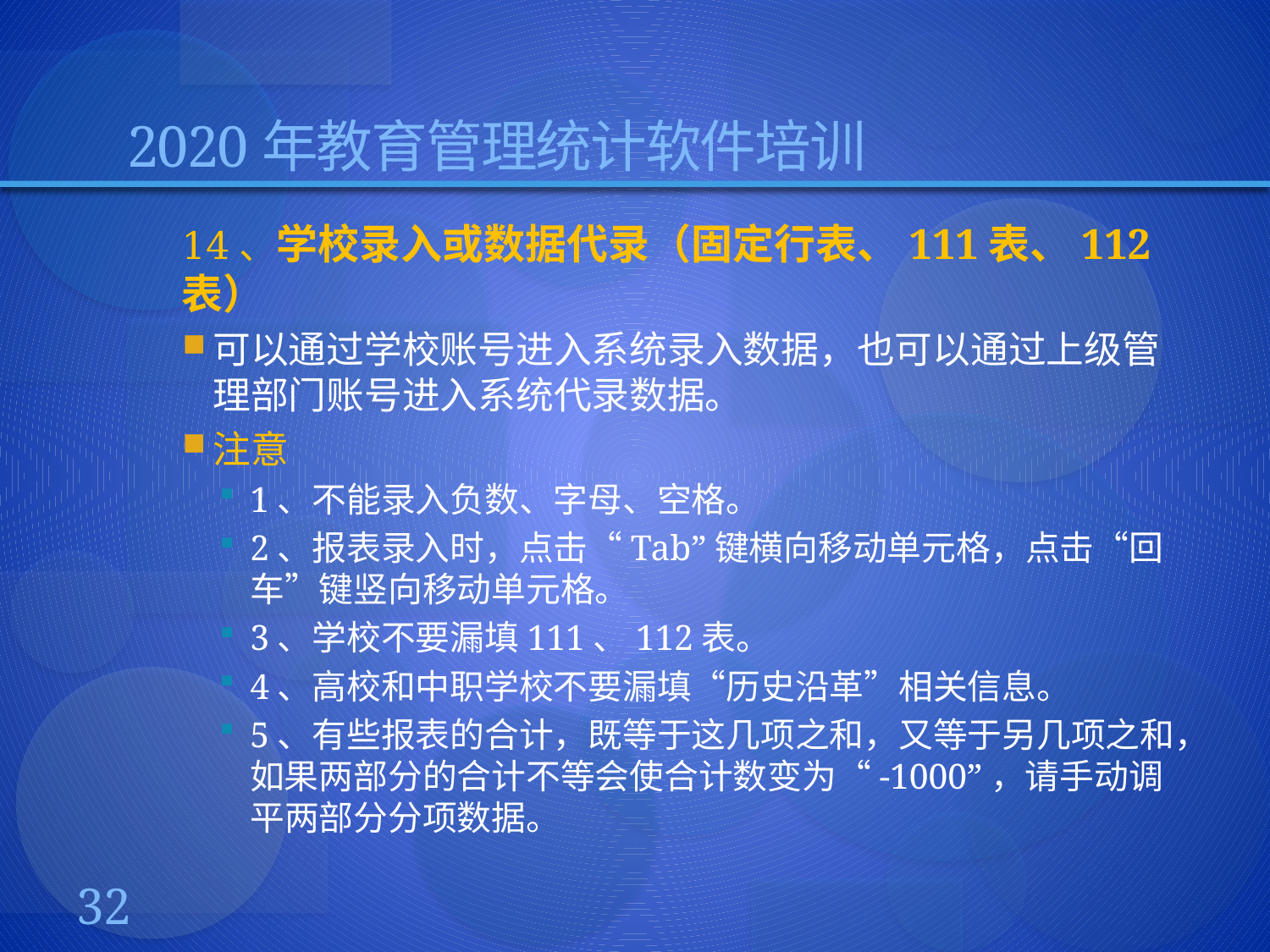

# 2020年教育管理统计软件培训
14、学校录入或数据代录（固定行表、111表、112表）
可以通过学校账号进入系统录入数据，也可以通过上级管理部门账号进入系统代录数据。
注意
1、不能录入负数、字母、空格。
2、报表录入时，点击“Tab”键横向移动单元格，点击“回车”键竖向移动单元格。
3、学校不要漏填111、112表。
4、高校和中职学校不要漏填“历史沿革”相关信息。
5、有些报表的合计，既等于这几项之和，又等于另几项之和，如果两部分的合计不等会使合计数变为“-1000”，请手动调平两部分分项数据。
32